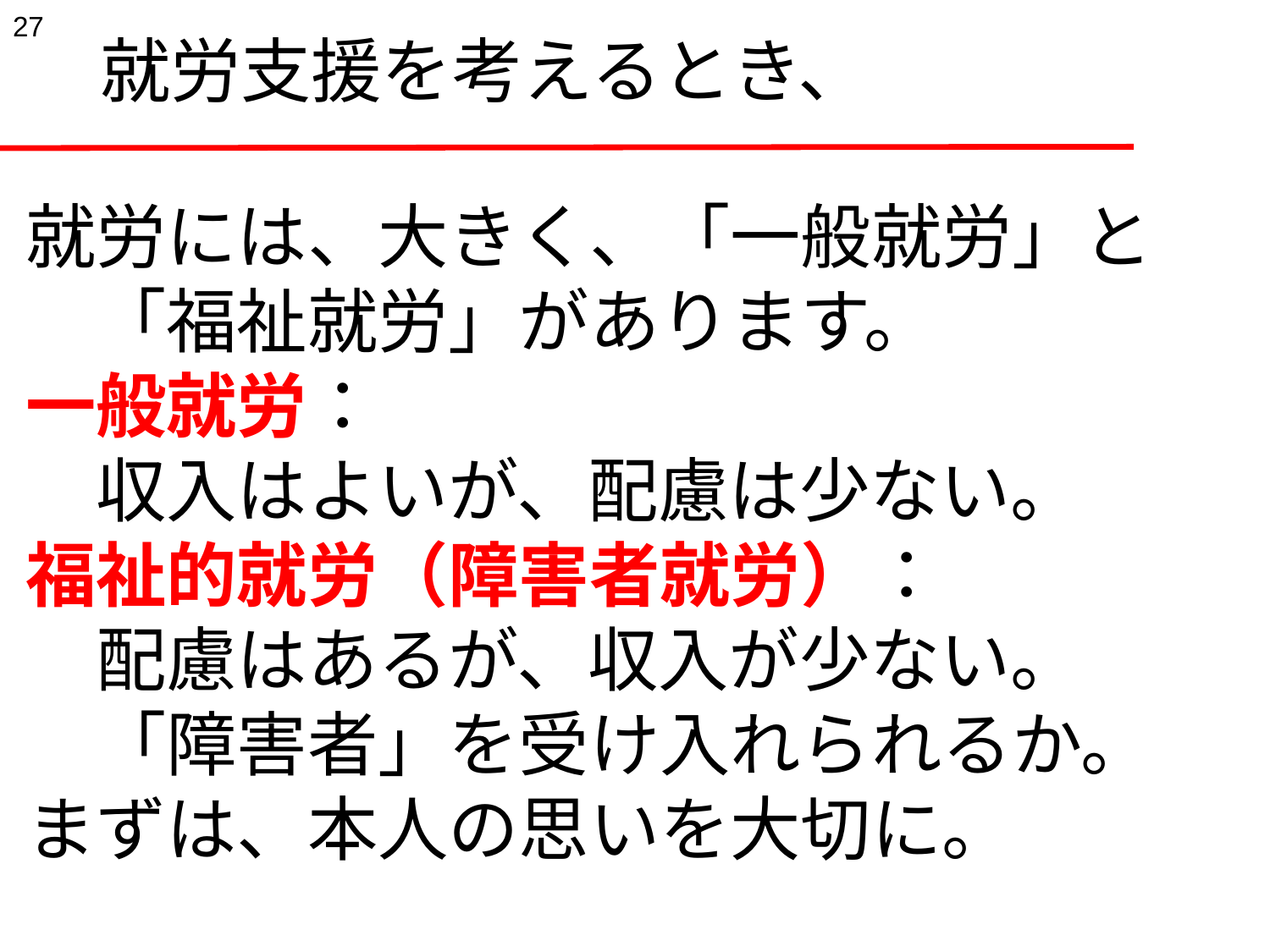

27
# 就労支援を考えるとき、
就労には、大きく、「一般就労」と
　「福祉就労」があります。
一般就労：
　収入はよいが、配慮は少ない。
福祉的就労（障害者就労）：
　配慮はあるが、収入が少ない。
　「障害者」を受け入れられるか。
まずは、本人の思いを大切に。